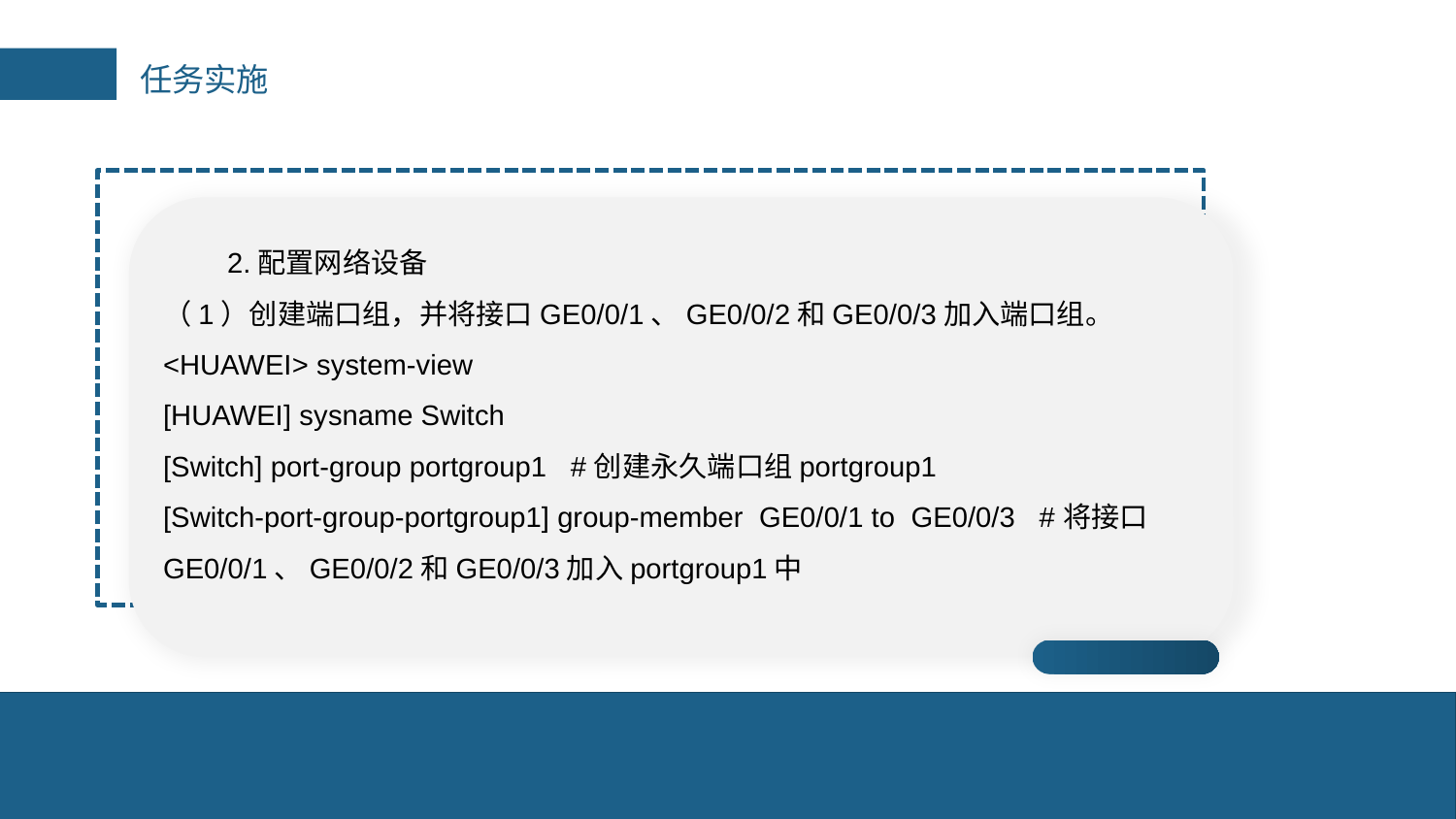

任务实施

        2.配置网络设备
（1）创建端口组，并将接口GE0/0/1、GE0/0/2和GE0/0/3加入端口组。
<HUAWEI> system-view
[HUAWEI] sysname Switch
[Switch] port-group portgroup1   #创建永久端口组portgroup1
[Switch-port-group-portgroup1] group-member  GE0/0/1 to  GE0/0/3   #将接口GE0/0/1、GE0/0/2和GE0/0/3加入portgroup1中